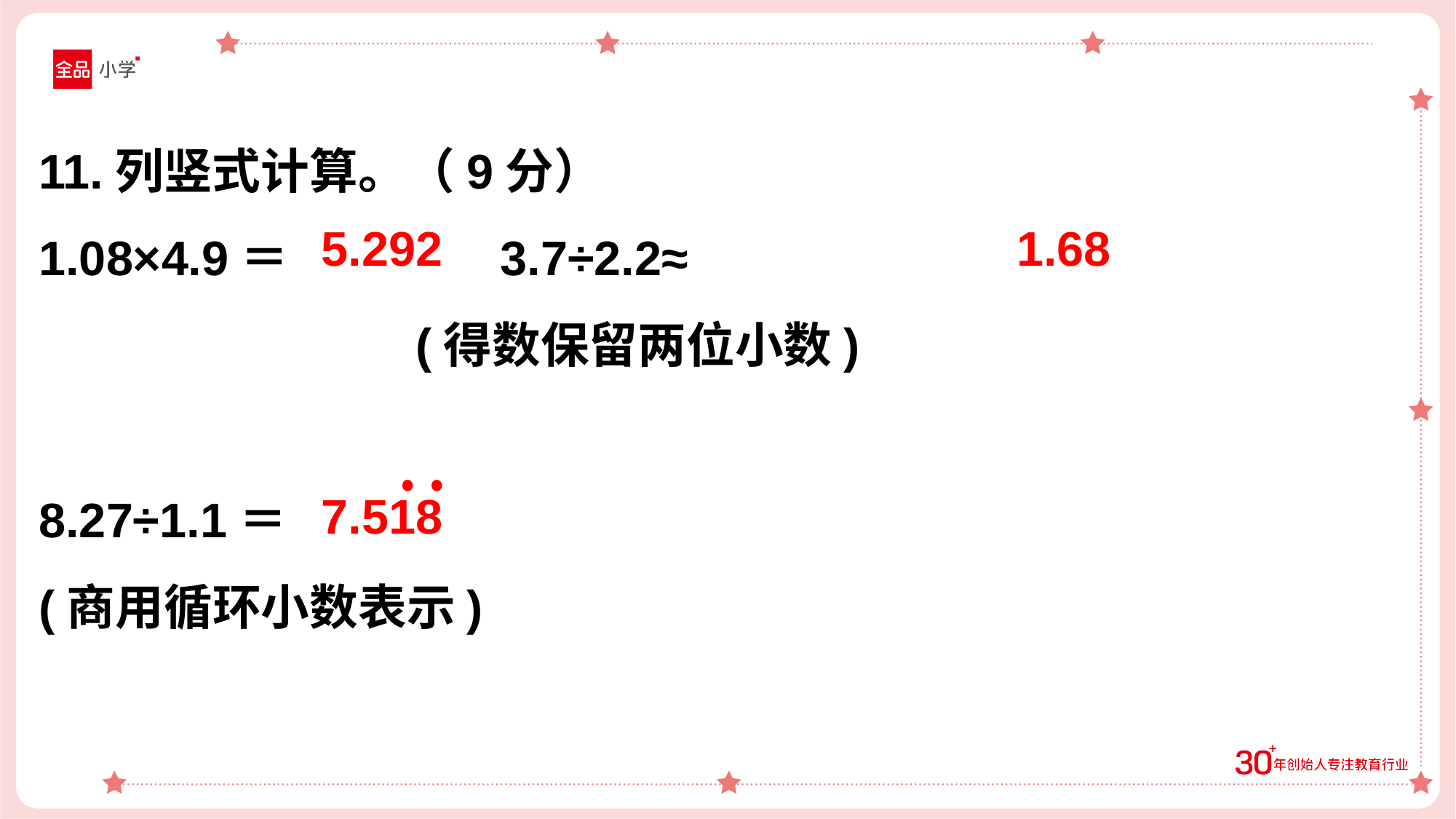

11.列竖式计算。（9分）
1.08×4.9＝                  3.7÷2.2≈
                            (得数保留两位小数)

8.27÷1.1＝
(商用循环小数表示)
5.292
1.68
7.518